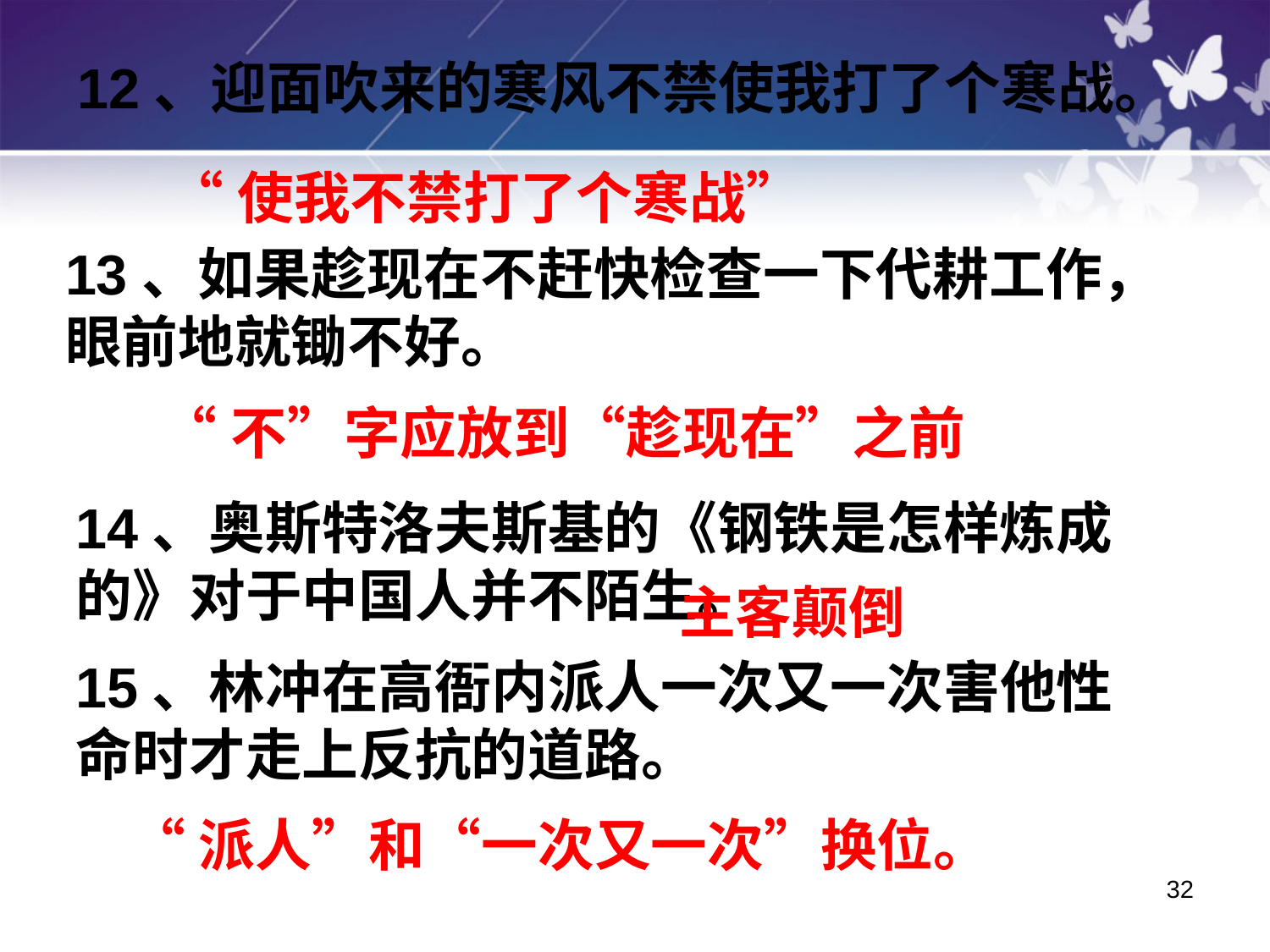

12、迎面吹来的寒风不禁使我打了个寒战。
“使我不禁打了个寒战”
13、如果趁现在不赶快检查一下代耕工作，眼前地就锄不好。
“不”字应放到“趁现在”之前
14、奥斯特洛夫斯基的《钢铁是怎样炼成的》对于中国人并不陌生。
主客颠倒
15、林冲在高衙内派人一次又一次害他性命时才走上反抗的道路。
“派人”和“一次又一次”换位。
32